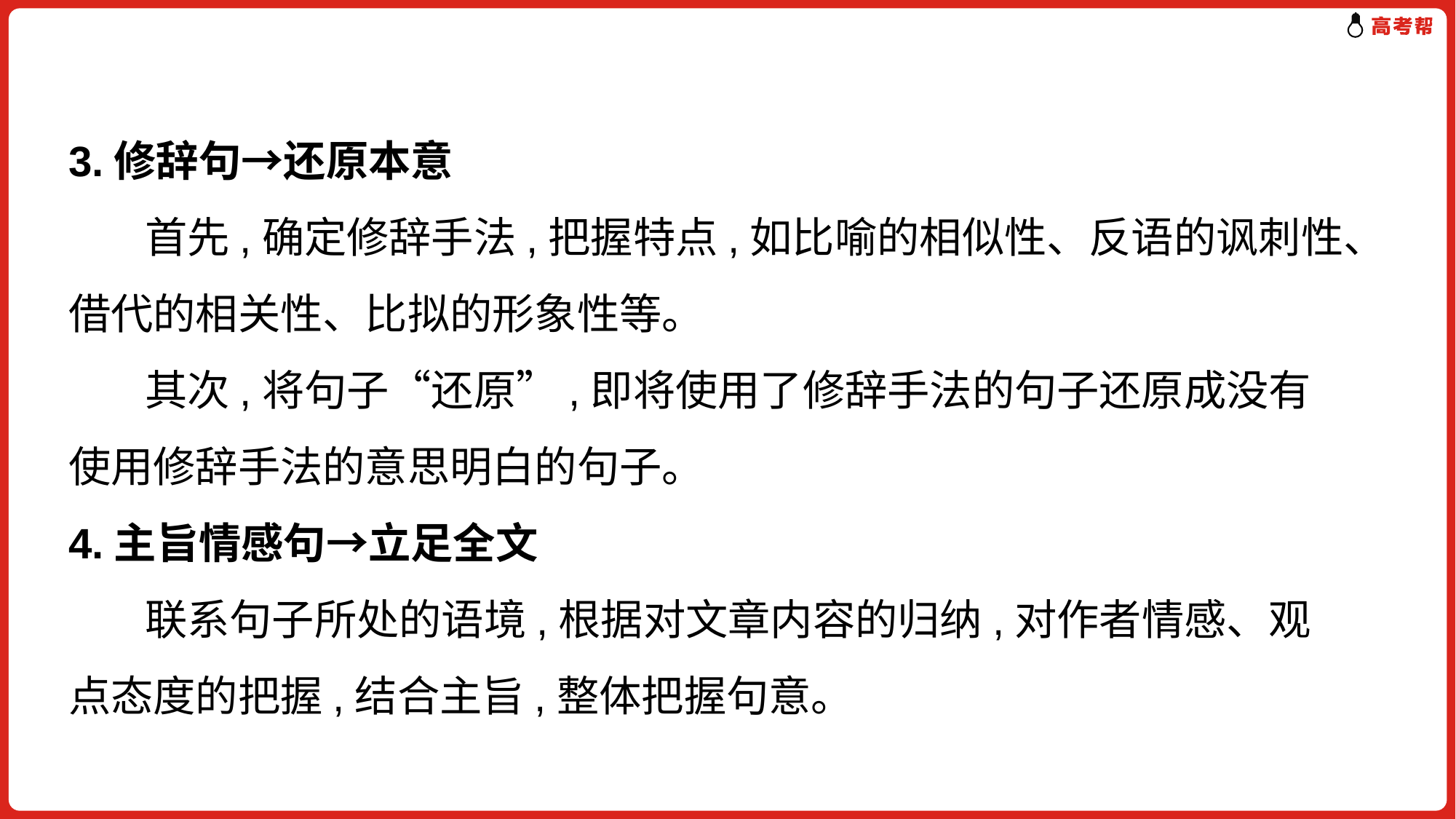

3.修辞句→还原本意
       首先,确定修辞手法,把握特点,如比喻的相似性、反语的讽刺性、借代的相关性、比拟的形象性等。
       其次,将句子“还原”,即将使用了修辞手法的句子还原成没有使用修辞手法的意思明白的句子。
4.主旨情感句→立足全文
       联系句子所处的语境,根据对文章内容的归纳,对作者情感、观点态度的把握,结合主旨,整体把握句意。